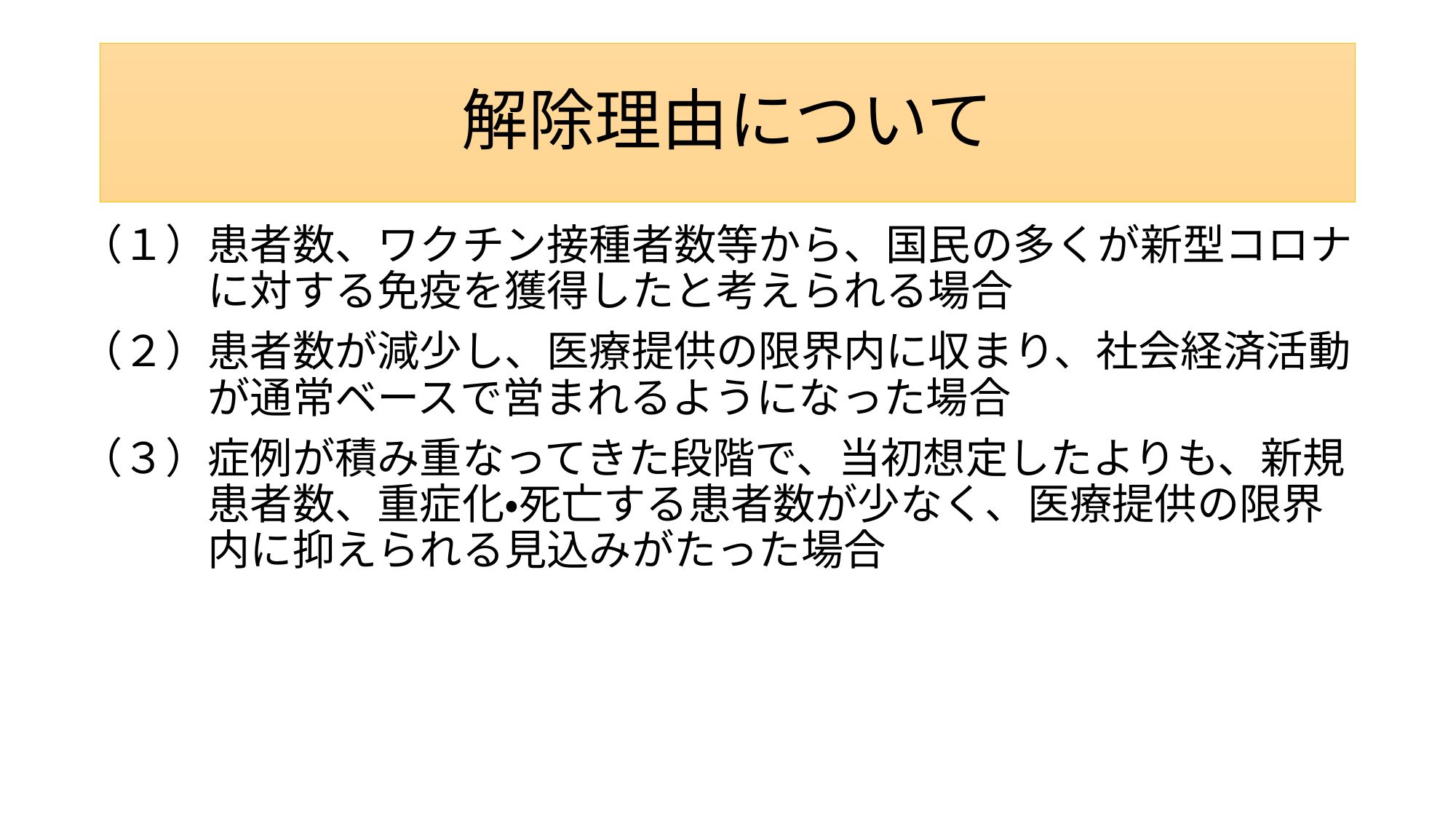

# 解除理由について
（１）患者数、ワクチン接種者数等から、国民の多くが新型コロナ
　　　に対する免疫を獲得したと考えられる場合
（２）患者数が減少し、医療提供の限界内に収まり、社会経済活動
　　　が通常ベースで営まれるようになった場合
（３）症例が積み重なってきた段階で、当初想定したよりも、新規
　　　患者数、重症化・死亡する患者数が少なく、医療提供の限界
　　　内に抑えられる見込みがたった場合